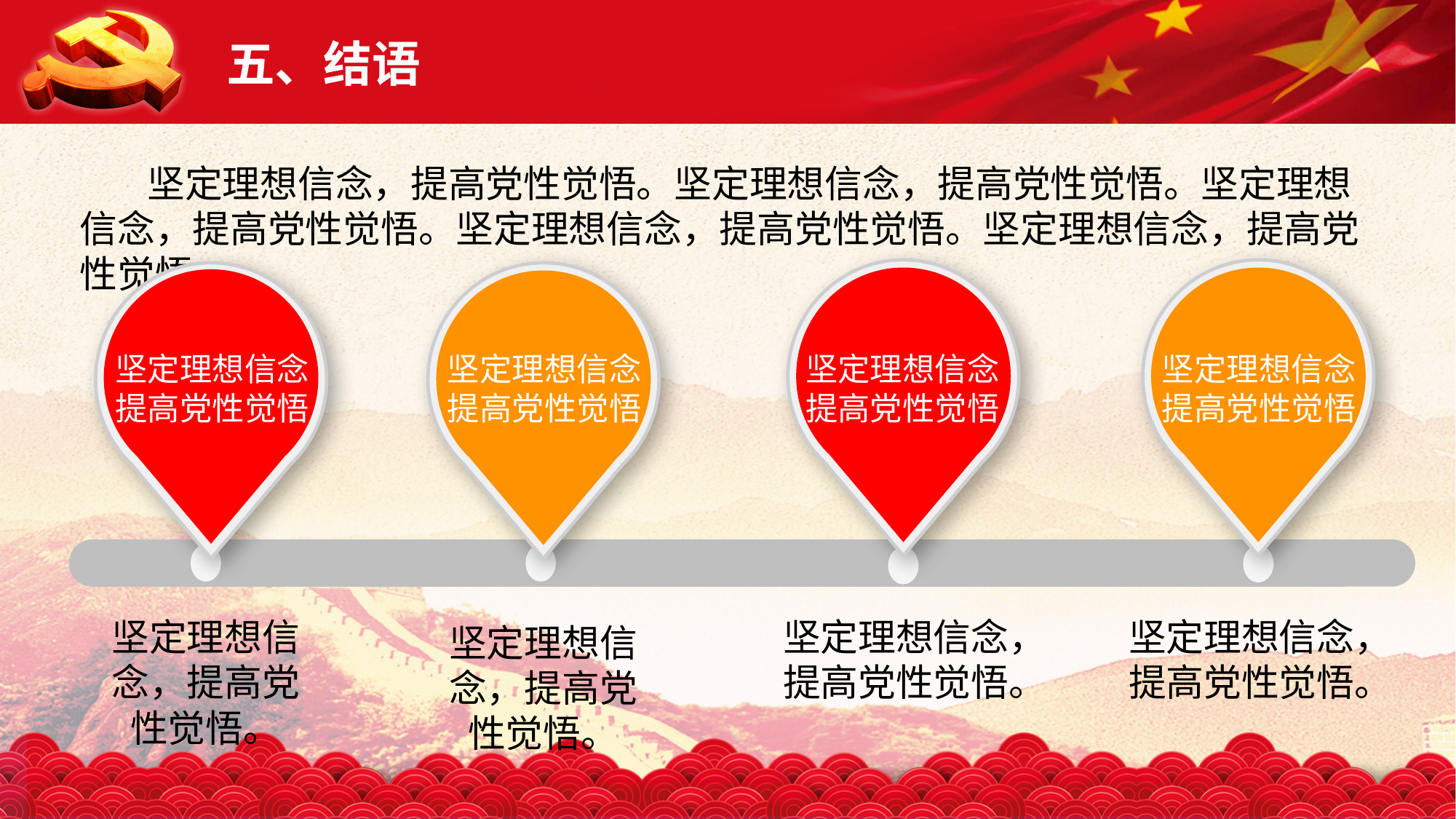

五、结语
       坚定理想信念，提高党性觉悟。坚定理想信念，提高党性觉悟。坚定理想信念，提高党性觉悟。坚定理想信念，提高党性觉悟。坚定理想信念，提高党性觉悟。

坚定理想信念提高党性觉悟

坚定理想信念提高党性觉悟

坚定理想信念提高党性觉悟

坚定理想信念提高党性觉悟

坚定理想信念，
提高党性觉悟。
坚定理想信念，
提高党性觉悟。
坚定理想信念，提高党性觉悟。
坚定理想信念，提高党性觉悟。